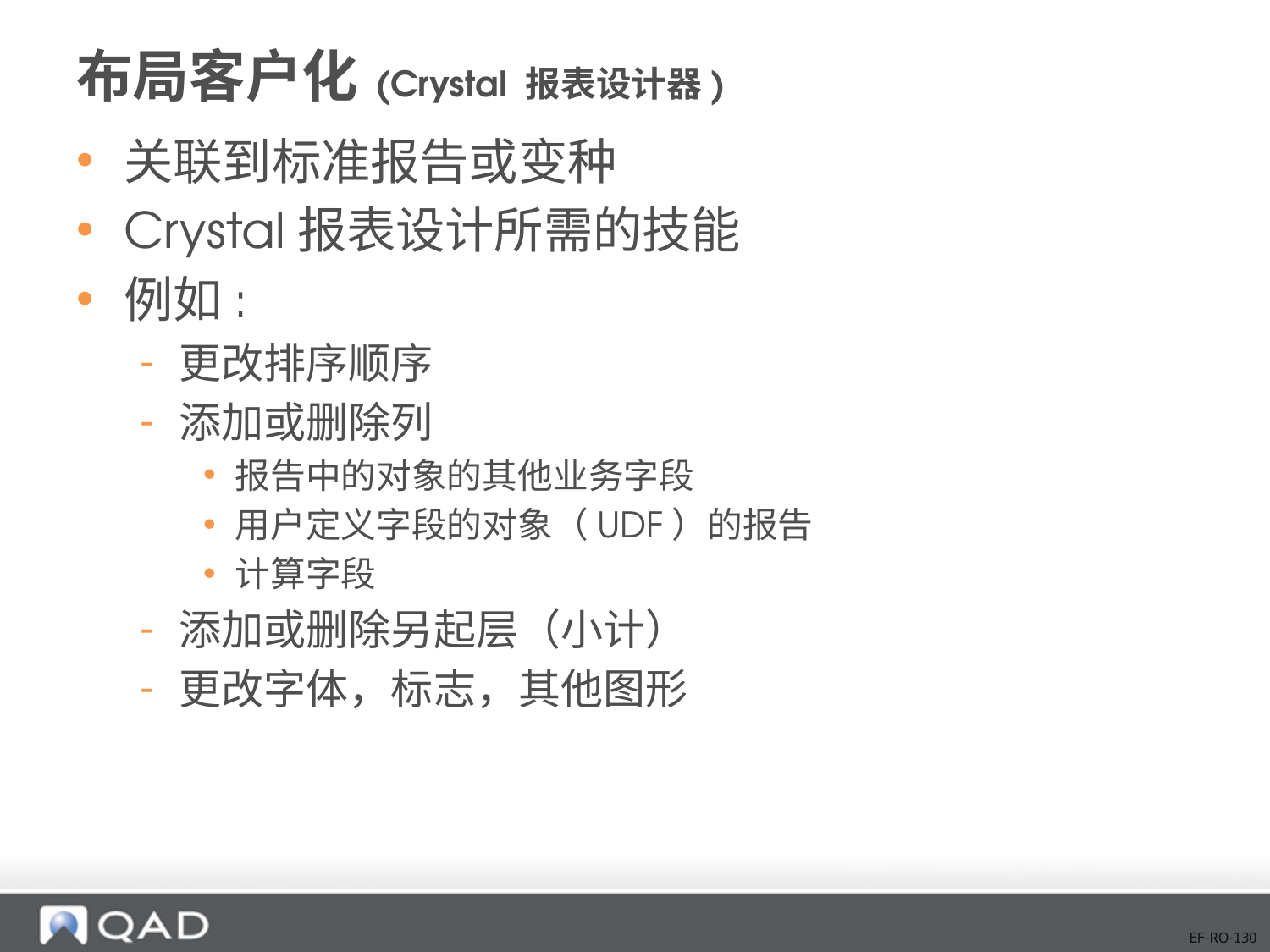

# 布局客户化 (Crystal 报表设计器)
关联到标准报告或变种
Crystal报表设计所需的技能
例如:
更改排序顺序
添加或删除列
报告中的对象的其他业务字段
用户定义字段的对象（UDF）的报告
计算字段
添加或删除另起层（小计）
更改字体，标志，其他图形
EF-RO-130